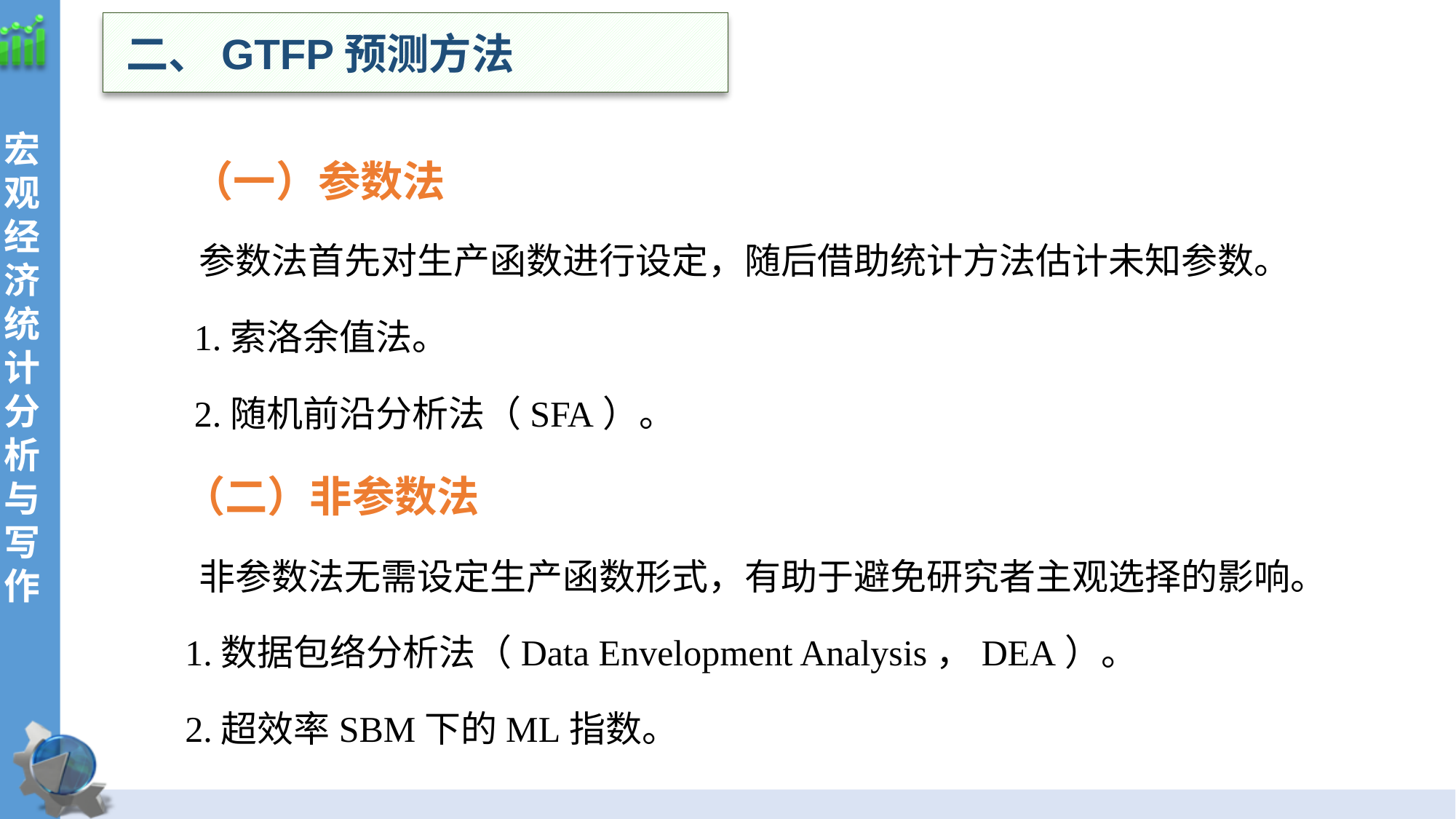

二、GTFP预测方法
   （一）参数法
    参数法首先对生产函数进行设定，随后借助统计方法估计未知参数。
    1.索洛余值法。
    2.随机前沿分析法（SFA）。
  （二）非参数法
    非参数法无需设定生产函数形式，有助于避免研究者主观选择的影响。
   1.数据包络分析法（Data Envelopment Analysis，DEA）。
   2.超效率SBM下的ML指数。